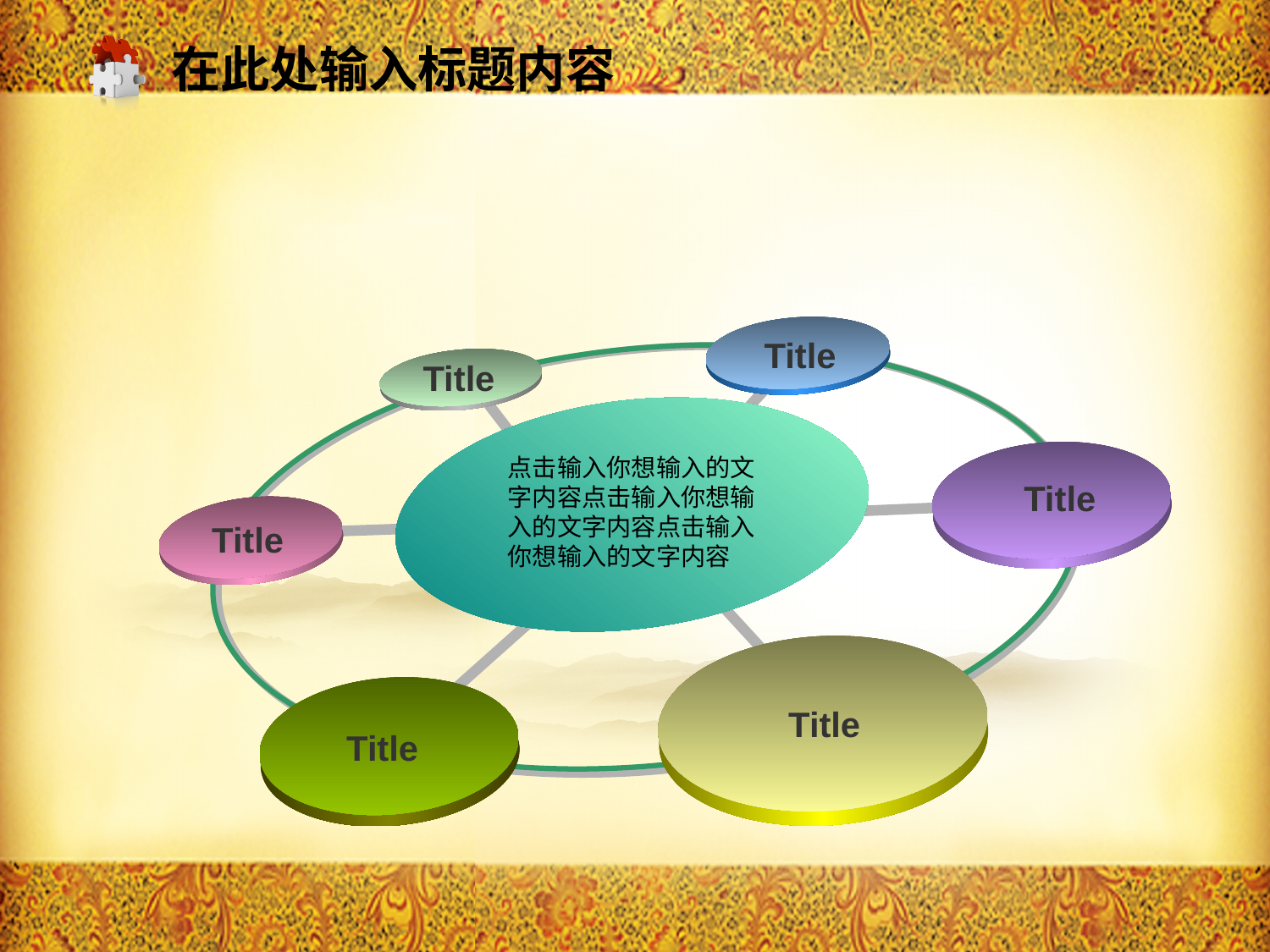

在此处输入标题内容

Title

Title

点击输入你想输入的文字内容点击输入你想输入的文字内容点击输入你想输入的文字内容

Title

Title

Title
Title